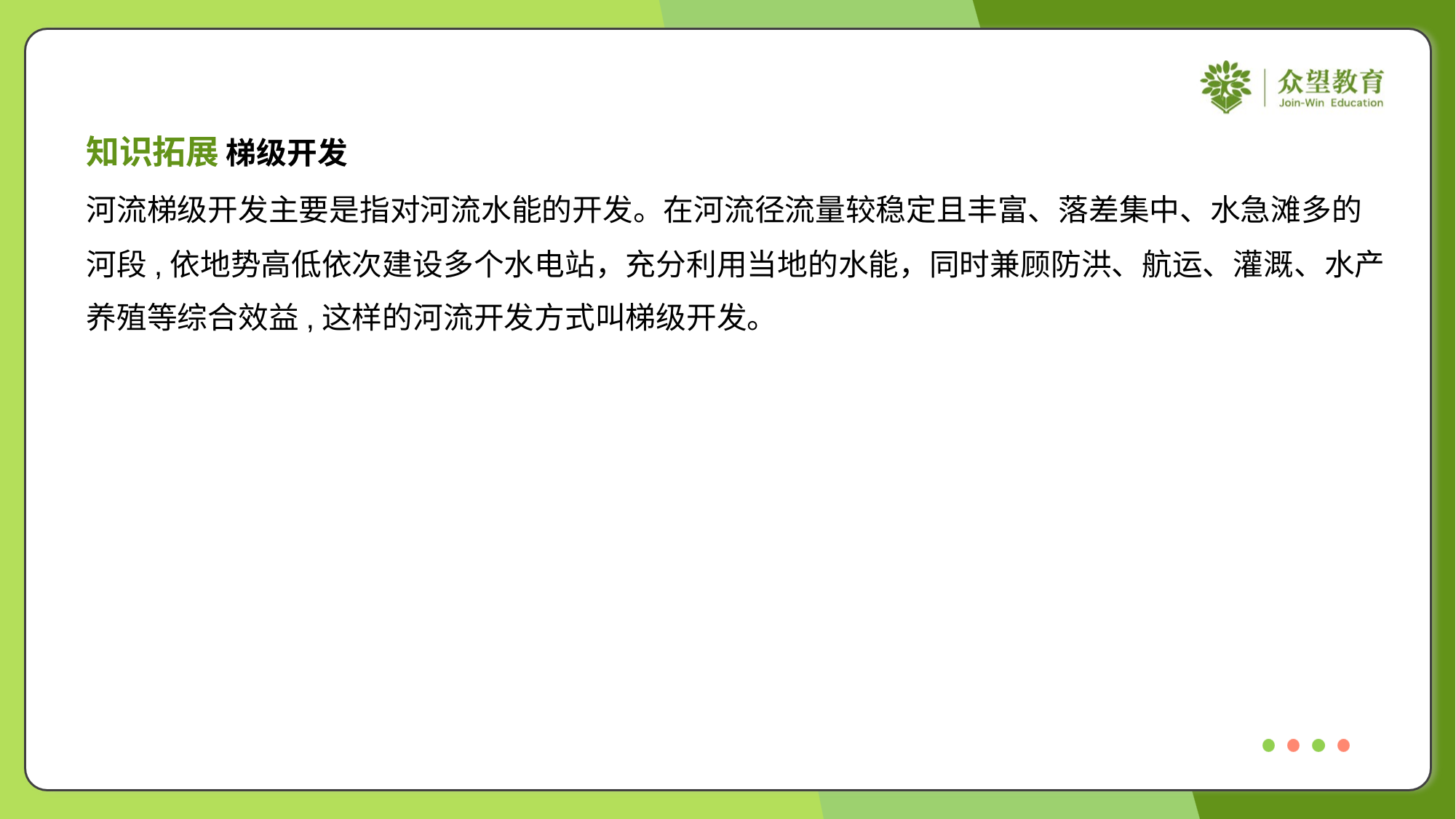

知识拓展 梯级开发
河流梯级开发主要是指对河流水能的开发。在河流径流量较稳定且丰富、落差集中、水急滩多的
河段,依地势高低依次建设多个水电站，充分利用当地的水能，同时兼顾防洪、航运、灌溉、水产
养殖等综合效益,这样的河流开发方式叫梯级开发。